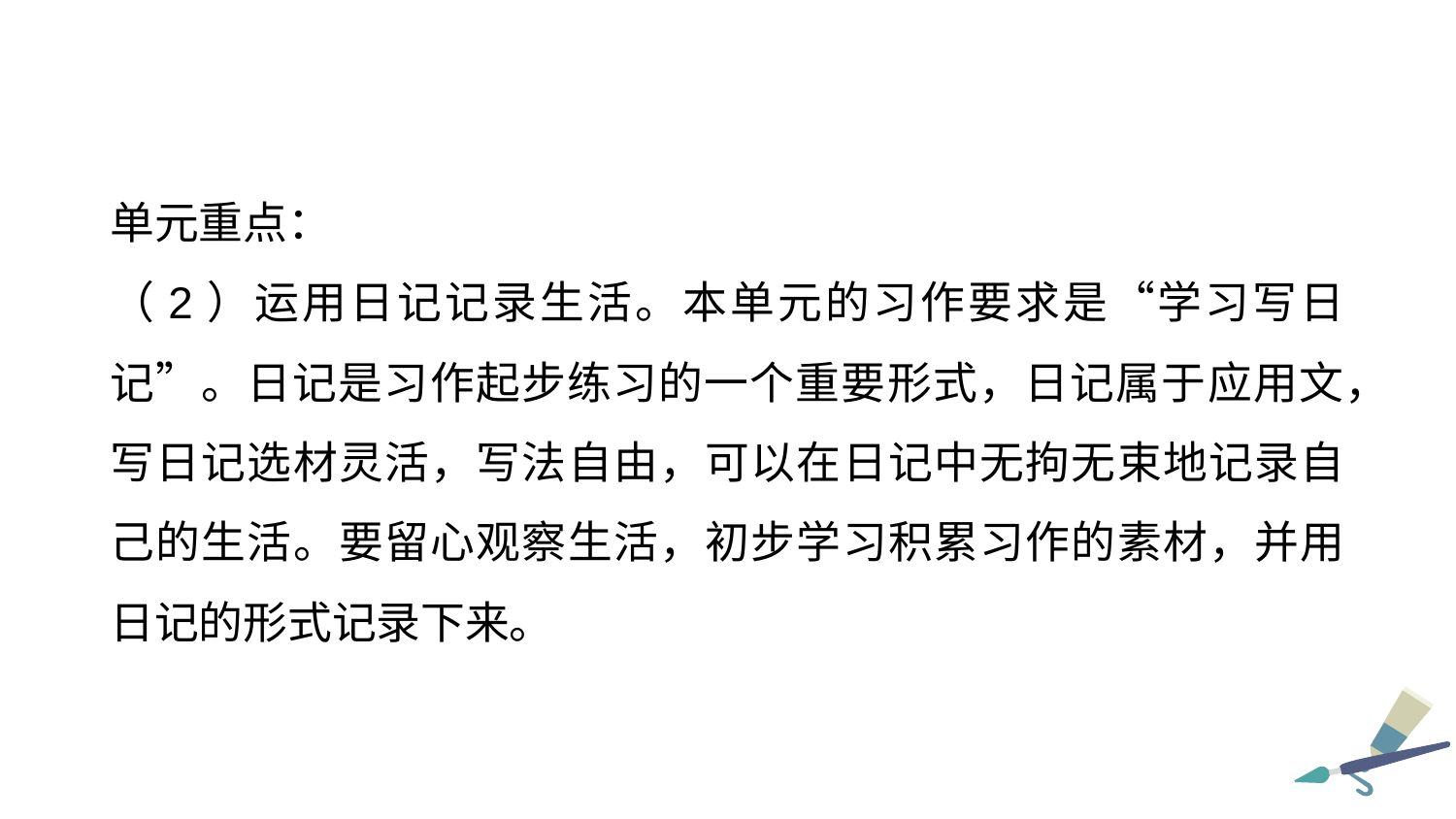

单元重点：
（2）运用日记记录生活。本单元的习作要求是“学习写日记”。日记是习作起步练习的一个重要形式，日记属于应用文，写日记选材灵活，写法自由，可以在日记中无拘无束地记录自己的生活。要留心观察生活，初步学习积累习作的素材，并用日记的形式记录下来。